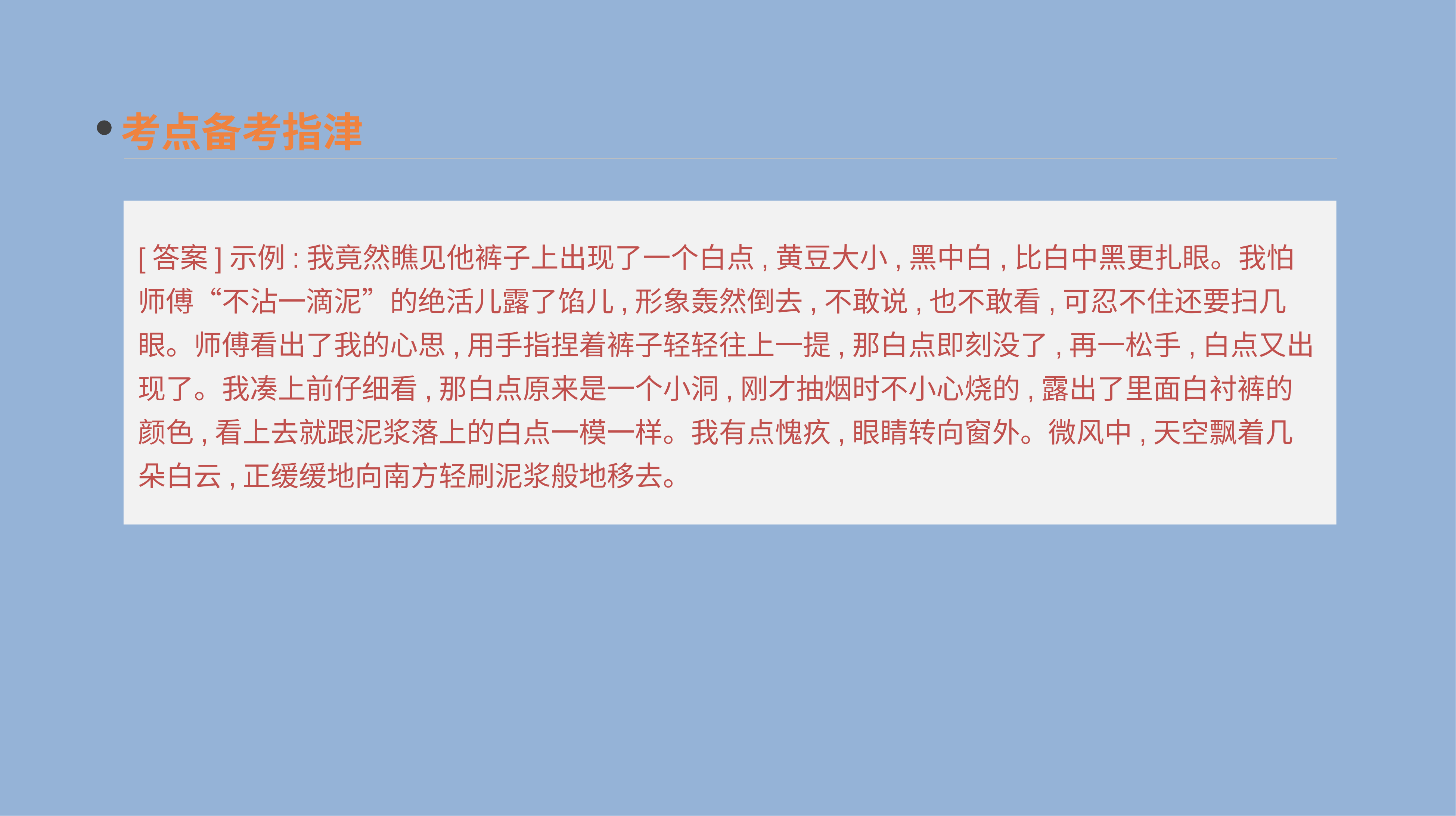

考点备考指津

[答案]示例:我竟然瞧见他裤子上出现了一个白点,黄豆大小,黑中白,比白中黑更扎眼。我怕师傅“不沾一滴泥”的绝活儿露了馅儿,形象轰然倒去,不敢说,也不敢看,可忍不住还要扫几眼。师傅看出了我的心思,用手指捏着裤子轻轻往上一提,那白点即刻没了,再一松手,白点又出现了。我凑上前仔细看,那白点原来是一个小洞,刚才抽烟时不小心烧的,露出了里面白衬裤的颜色,看上去就跟泥浆落上的白点一模一样。我有点愧疚,眼睛转向窗外。微风中,天空飘着几朵白云,正缓缓地向南方轻刷泥浆般地移去。